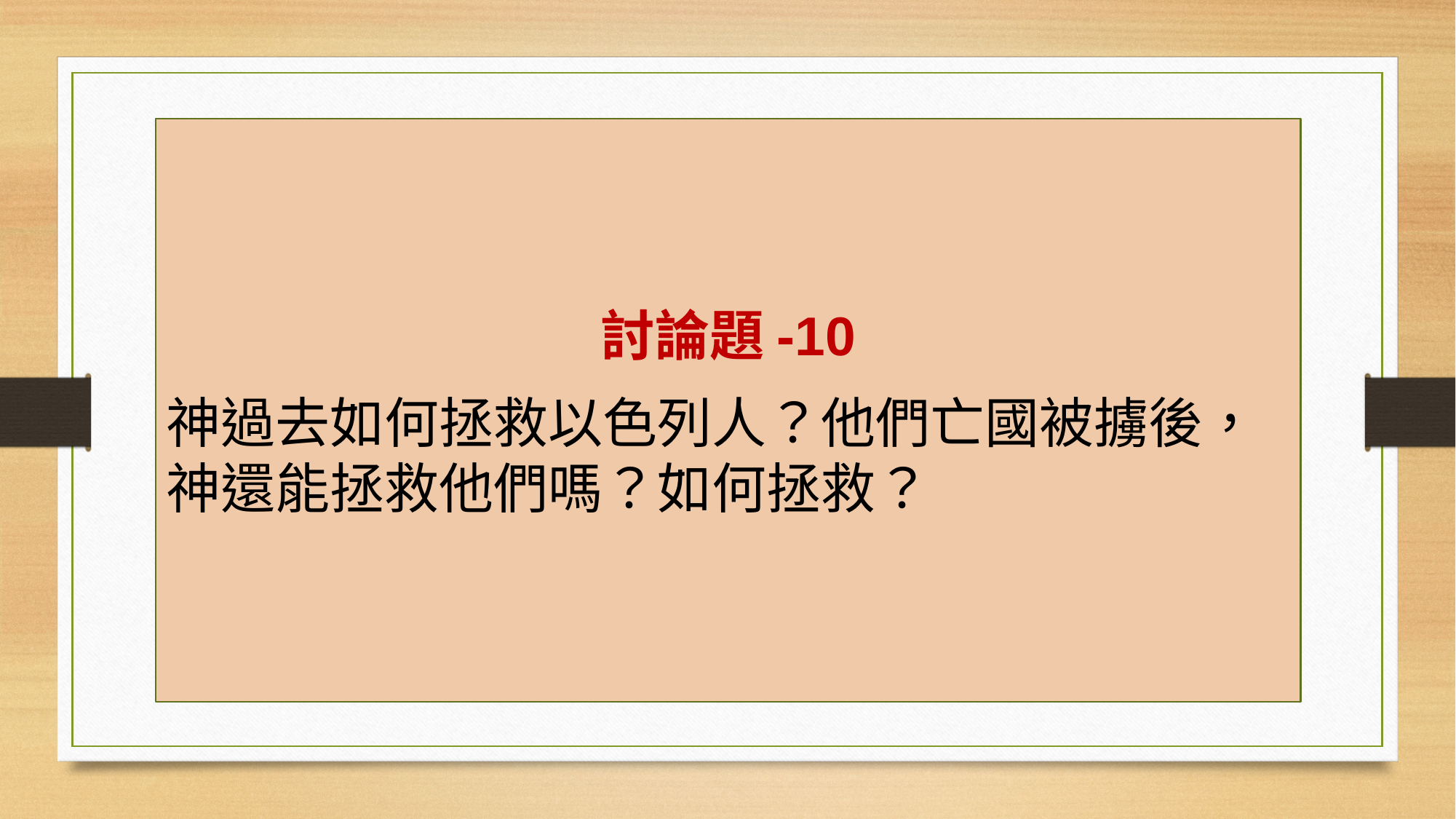

#
討論題-10

神過去如何拯救以色列人？他們亡國被擄後，神還能拯救他們嗎？如何拯救？